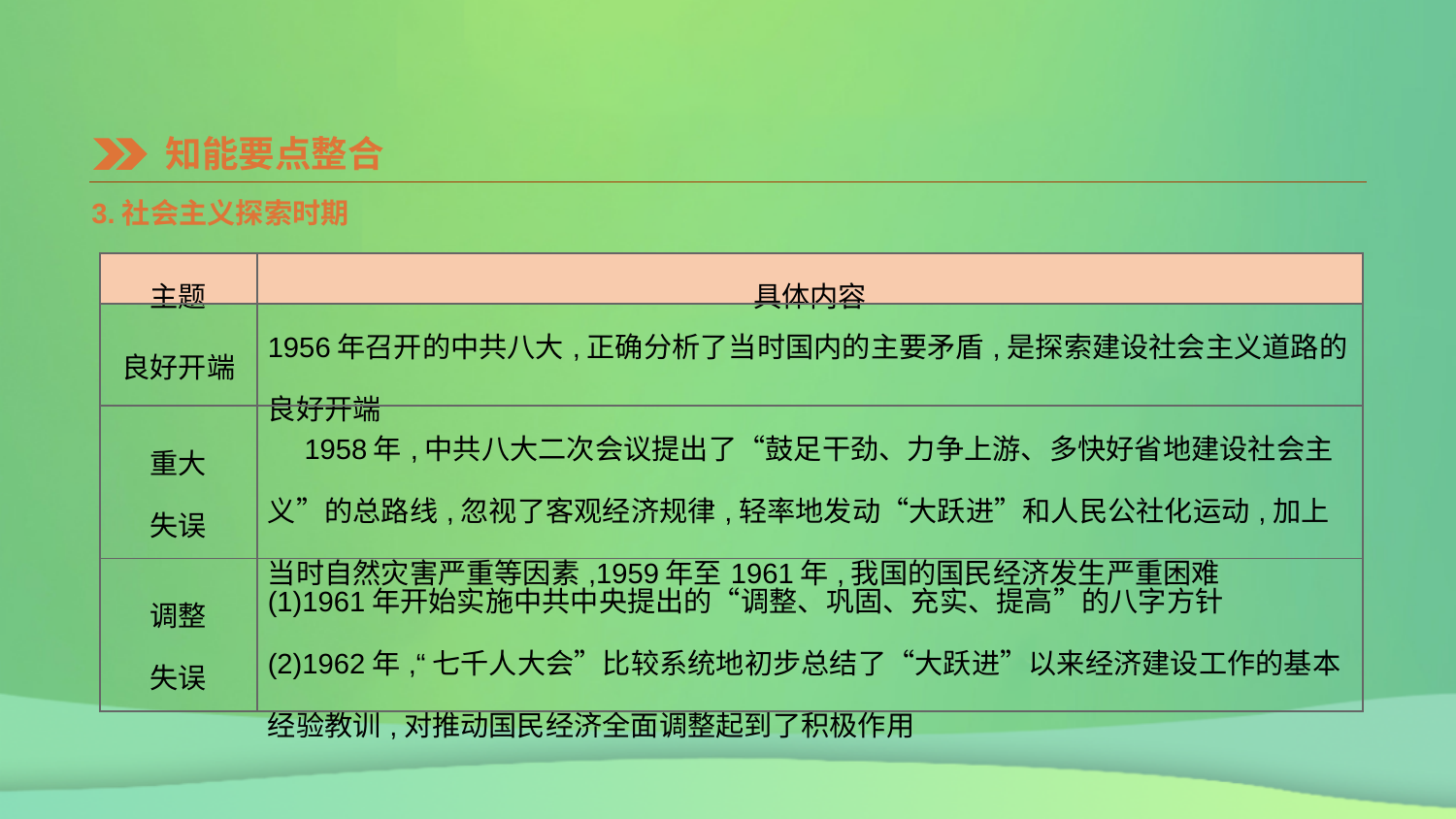

知能要点整合

3.社会主义探索时期
| 主题 | 具体内容 |
| --- | --- |
| 良好开端 | 1956年召开的中共八大,正确分析了当时国内的主要矛盾,是探索建设社会主义道路的良好开端 |
| 重大 失误 | 1958年,中共八大二次会议提出了“鼓足干劲、力争上游、多快好省地建设社会主义”的总路线,忽视了客观经济规律,轻率地发动“大跃进”和人民公社化运动,加上当时自然灾害严重等因素,1959年至1961年,我国的国民经济发生严重困难 |
| 调整 失误 | (1)1961年开始实施中共中央提出的“调整、巩固、充实、提高”的八字方针 (2)1962年,“七千人大会”比较系统地初步总结了“大跃进”以来经济建设工作的基本经验教训,对推动国民经济全面调整起到了积极作用 |